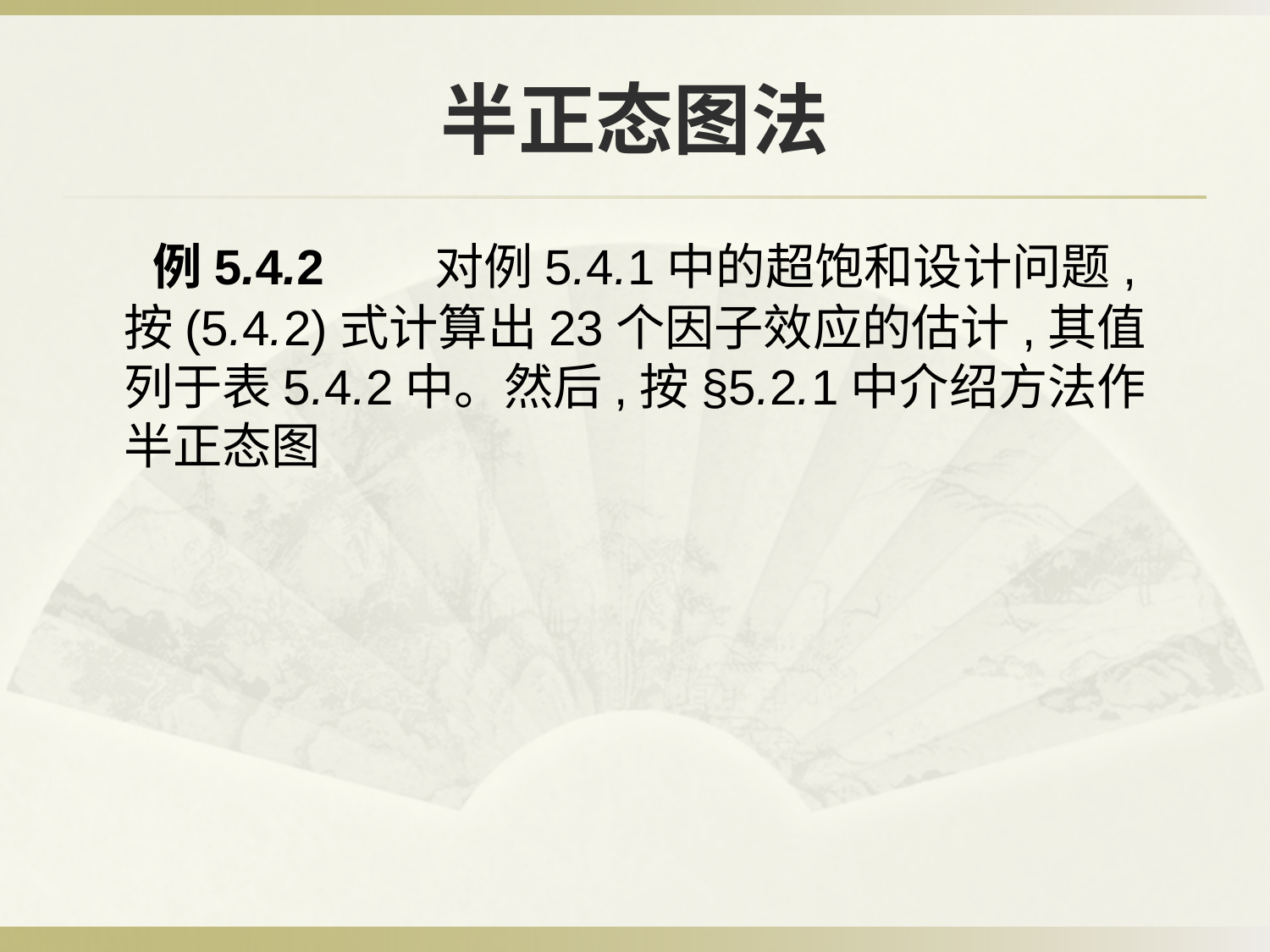

# 半正态图法
     例5.4.2　　对例5.4.1中的超饱和设计问题,按(5.4.2)式计算出23个因子效应的估计,其值列于表5.4.2中。然后,按§5.2.1中介绍方法作半正态图